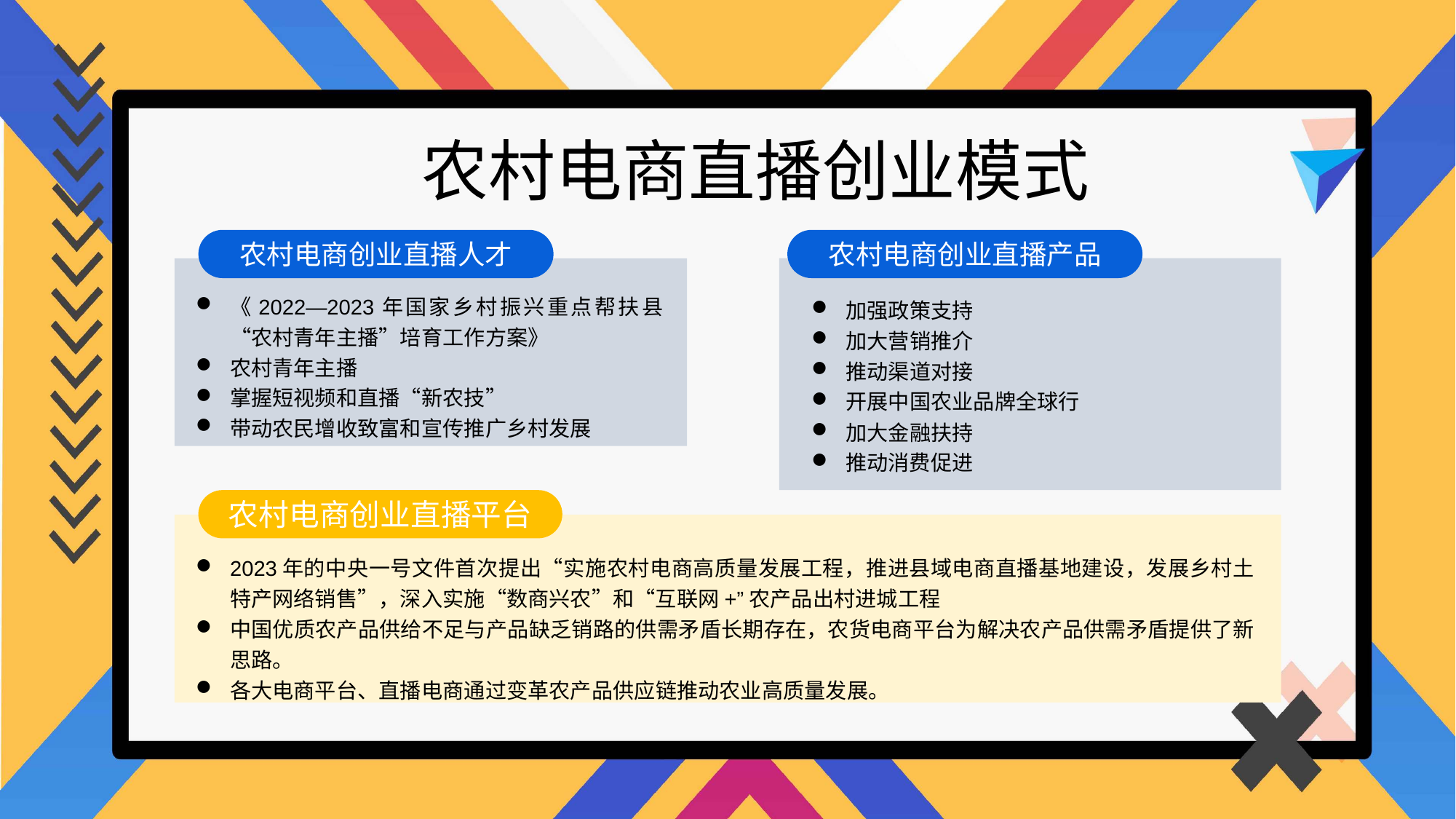

农村电商直播创业模式
农村电商创业直播人才
农村电商创业直播产品

《2022—2023年国家乡村振兴重点帮扶县“农村青年主播”培育工作方案》
农村青年主播
掌握短视频和直播“新农技”
带动农民增收致富和宣传推广乡村发展
加强政策支持
加大营销推介
推动渠道对接
开展中国农业品牌全球行
加大金融扶持
推动消费促进

农村电商创业直播平台

2023年的中央一号文件首次提出“实施农村电商高质量发展工程，推进县域电商直播基地建设，发展乡村土特产网络销售”，深入实施“数商兴农”和“互联网+”农产品出村进城工程
中国优质农产品供给不足与产品缺乏销路的供需矛盾长期存在，农货电商平台为解决农产品供需矛盾提供了新思路。
各大电商平台、直播电商通过变革农产品供应链推动农业高质量发展。